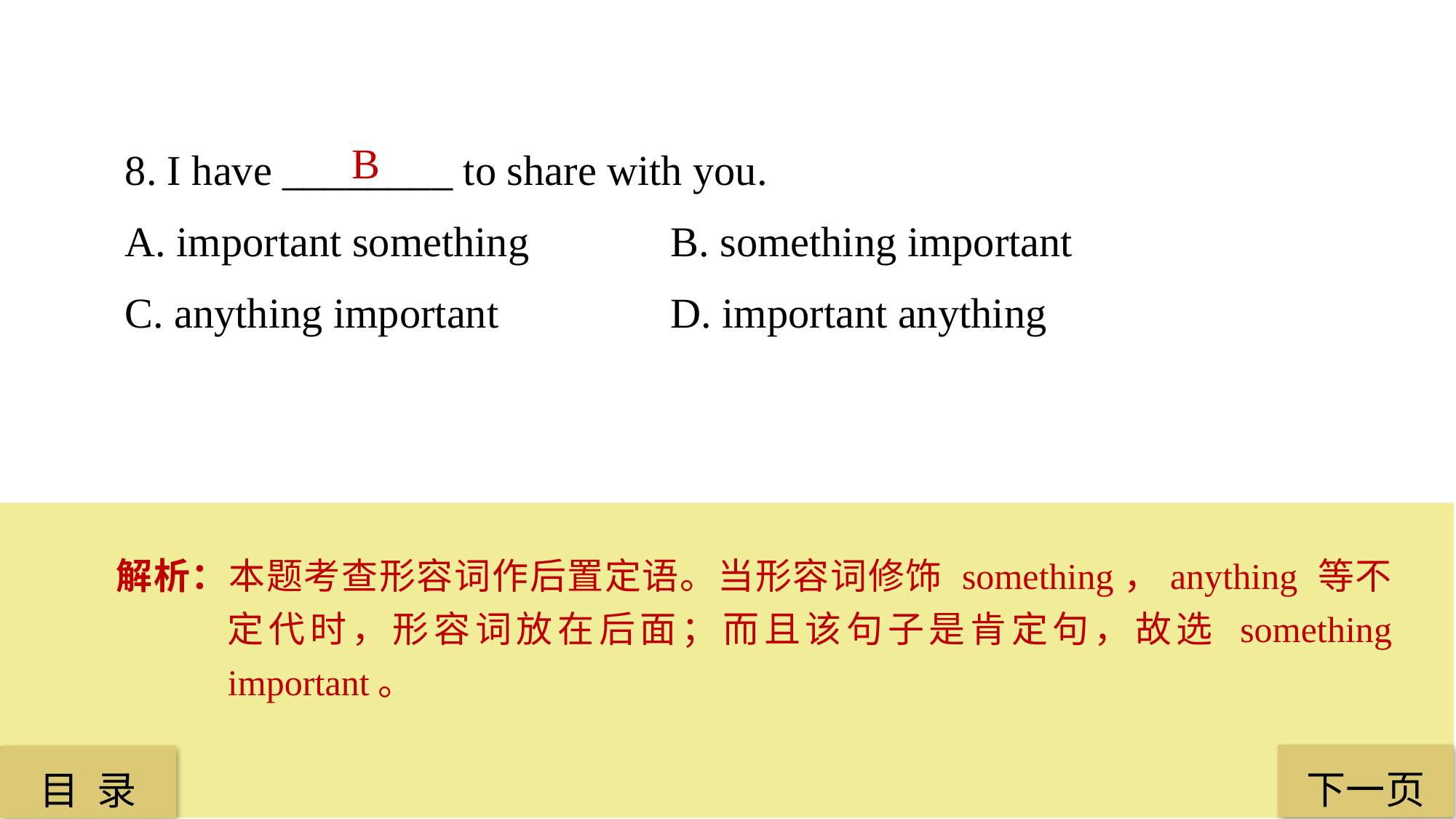

8. I have ________ to share with you.
A. important something 		B. something important
C. anything important 		D. important anything
B
解析：本题考查形容词作后置定语。当形容词修饰 something，anything 等不定代时，形容词放在后面；而且该句子是肯定句，故选 something important。